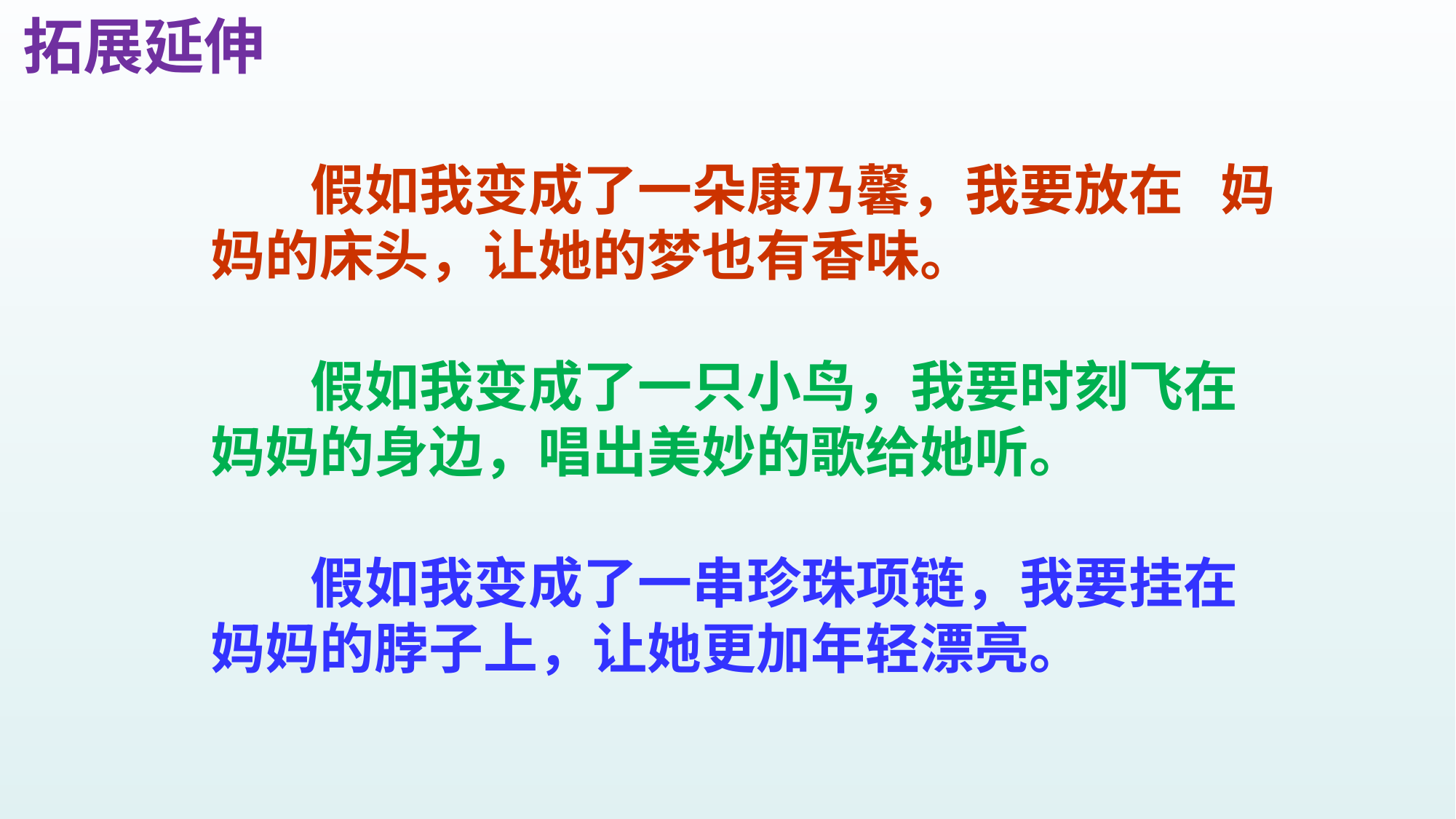

拓展延伸
       假如我变成了一朵康乃馨，我要放在   妈妈的床头，让她的梦也有香味。

       假如我变成了一只小鸟，我要时刻飞在妈妈的身边，唱出美妙的歌给她听。

       假如我变成了一串珍珠项链，我要挂在妈妈的脖子上，让她更加年轻漂亮。